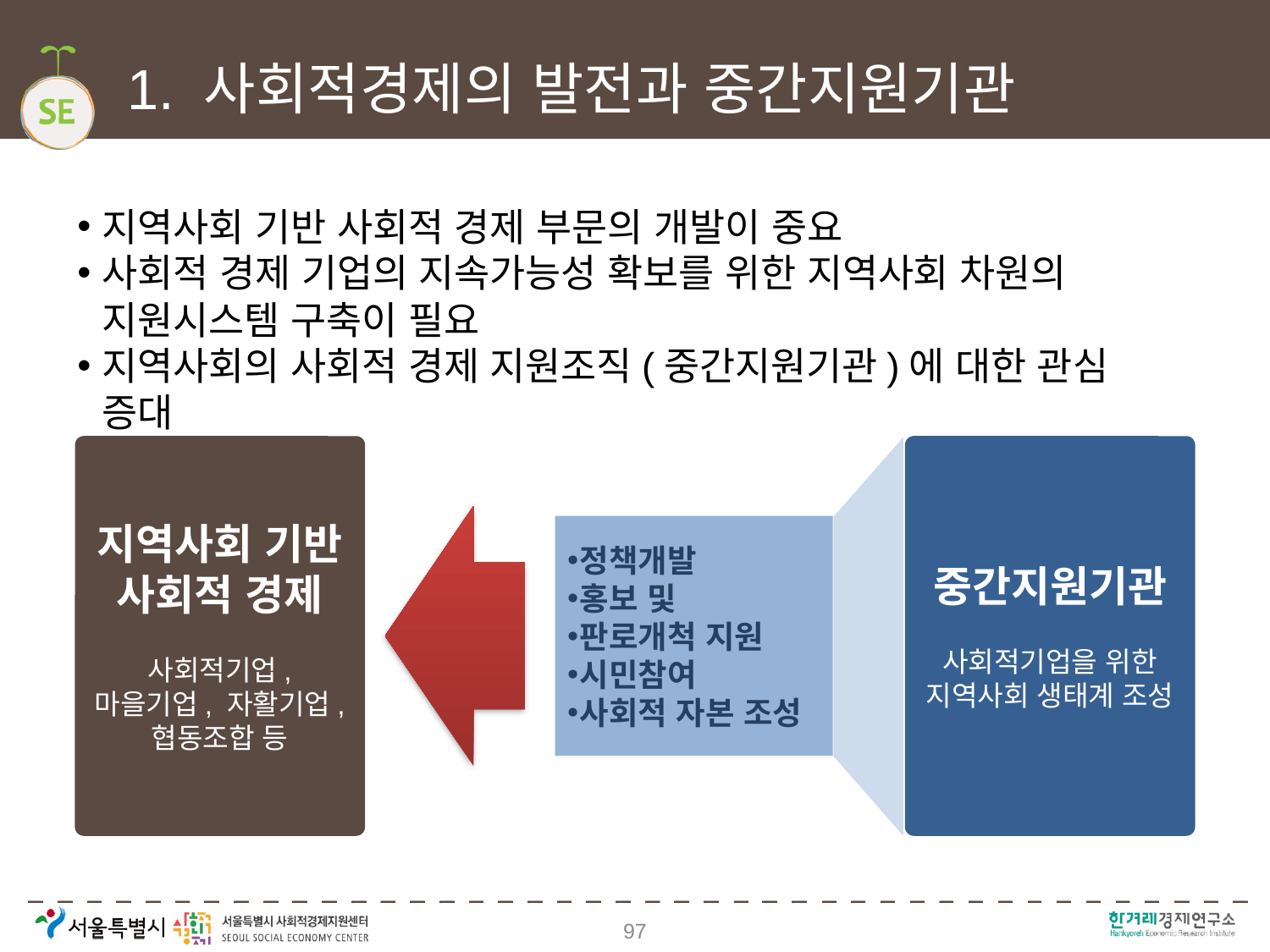

# 1. 사회적경제의 발전과 중간지원기관
지역사회 기반 사회적 경제 부문의 개발이 중요
사회적 경제 기업의 지속가능성 확보를 위한 지역사회 차원의 지원시스템 구축이 필요
지역사회의 사회적 경제 지원조직(중간지원기관)에 대한 관심 증대
지역사회 기반
사회적 경제

사회적기업, 마을기업, 자활기업, 협동조합 등
중간지원기관

사회적기업을 위한 지역사회 생태계 조성

정책개발
홍보 및
판로개척 지원
시민참여
사회적 자본 조성

97